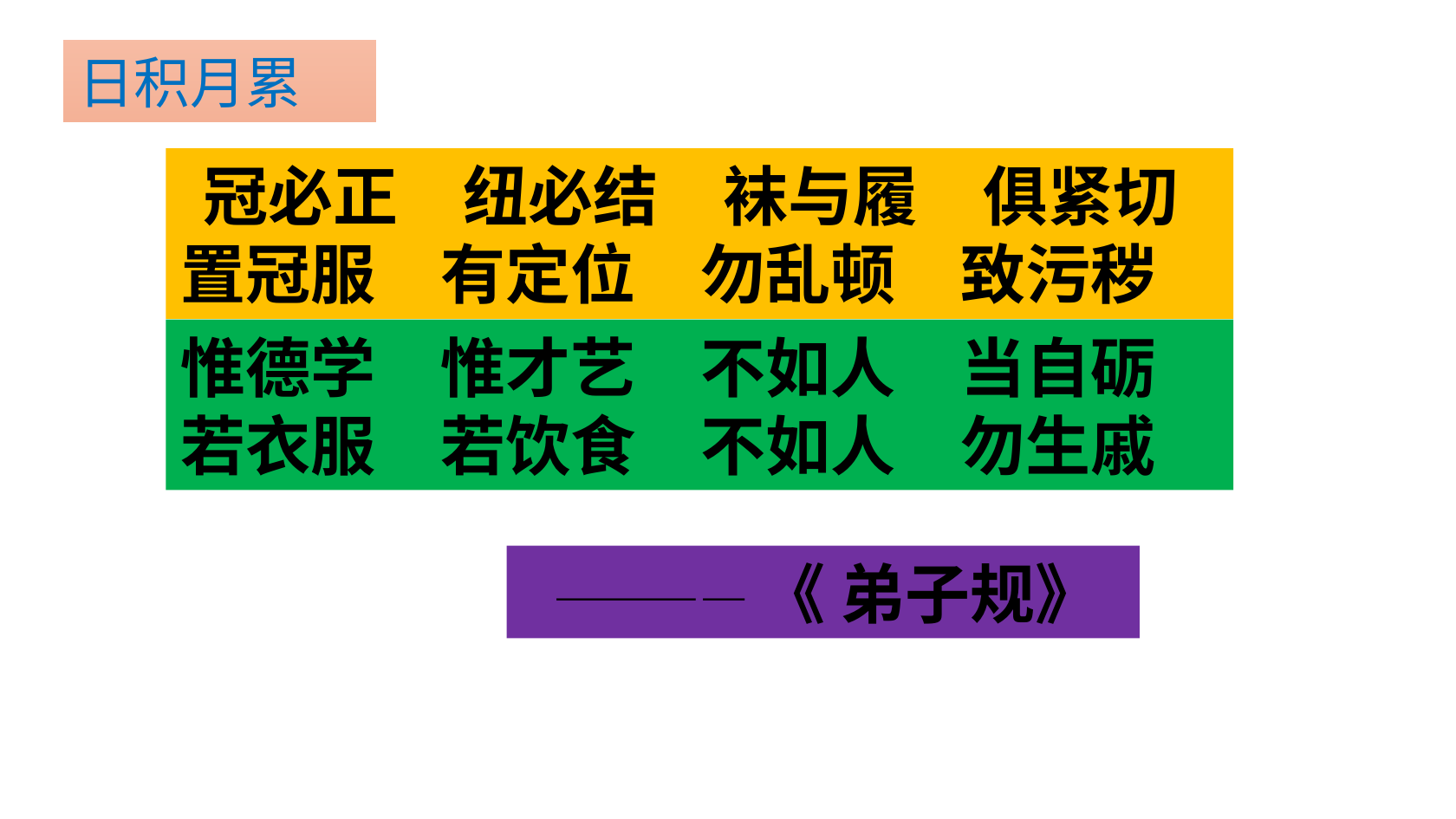

日积月累
 冠必正　纽必结　袜与履　俱紧切
置冠服　有定位　勿乱顿　致污秽
惟德学　惟才艺　不如人　当自砺
若衣服　若饮食　不如人　勿生戚
   ————《 弟子规》